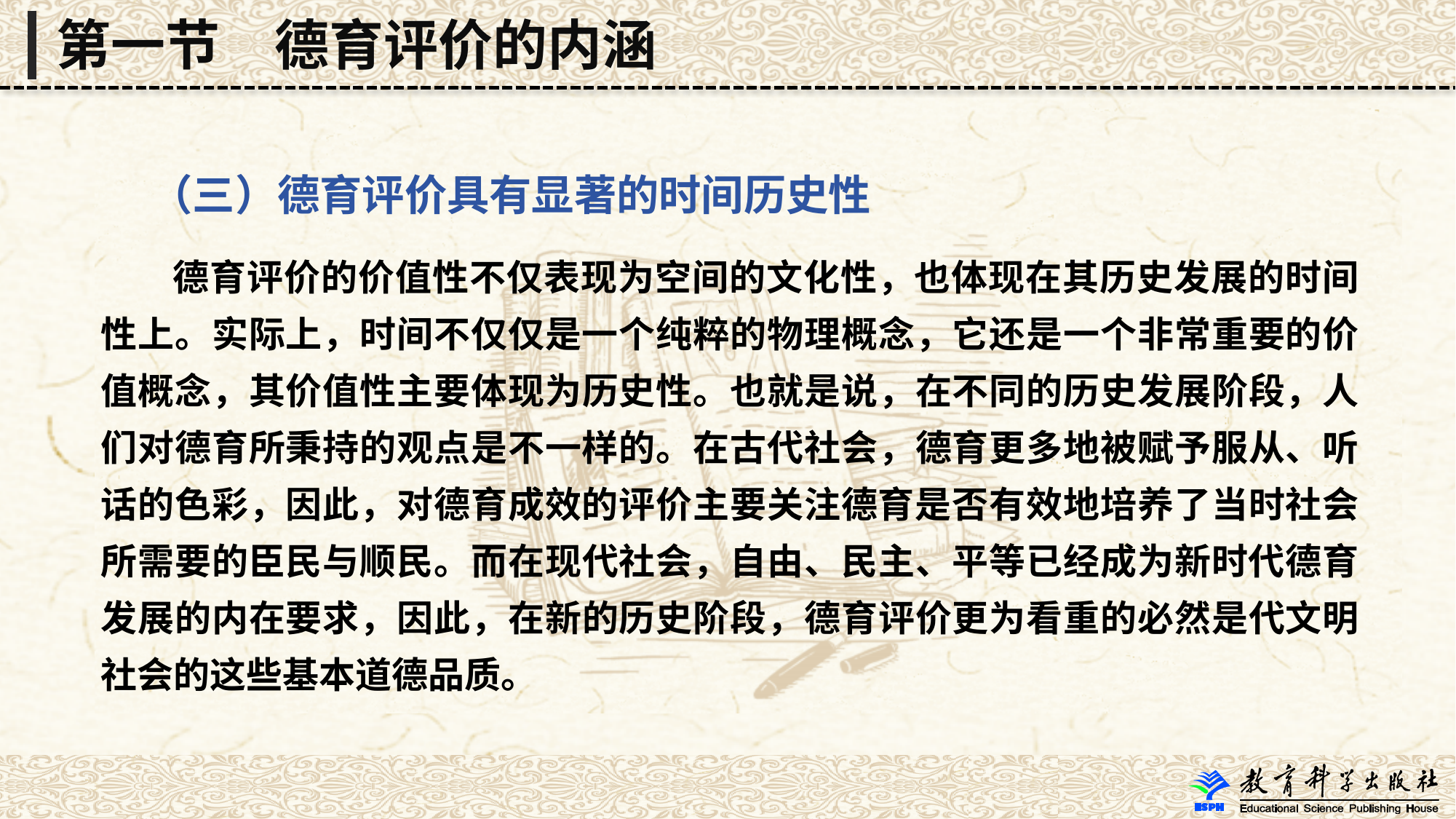

第一节　德育评价的内涵
     （三）德育评价具有显著的时间历史性

       德育评价的价值性不仅表现为空间的文化性，也体现在其历史发展的时间性上。实际上，时间不仅仅是一个纯粹的物理概念，它还是一个非常重要的价值概念，其价值性主要体现为历史性。也就是说，在不同的历史发展阶段，人们对德育所秉持的观点是不一样的。在古代社会，德育更多地被赋予服从、听话的色彩，因此，对德育成效的评价主要关注德育是否有效地培养了当时社会所需要的臣民与顺民。而在现代社会，自由、民主、平等已经成为新时代德育发展的内在要求，因此，在新的历史阶段，德育评价更为看重的必然是代文明社会的这些基本道德品质。